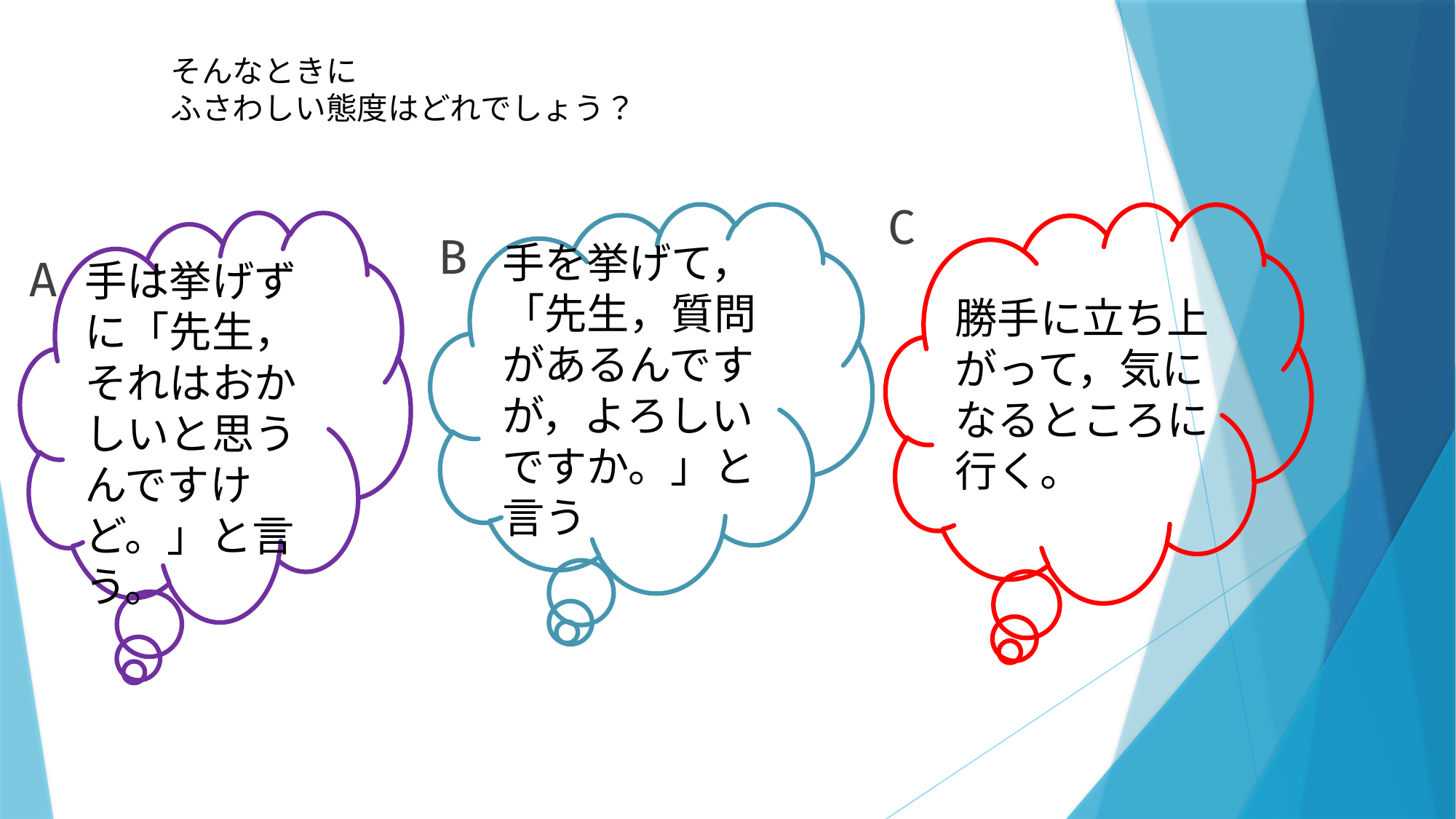

# そんなときに ふさわしい態度はどれでしょう？
C
手を挙げて，「先生，質問があるんですが，よろしいですか。」と言う
勝手に立ち上がって，気になるところに行く。

手は挙げずに「先生，それはおかしいと思うんですけど。」と言う。
B

A